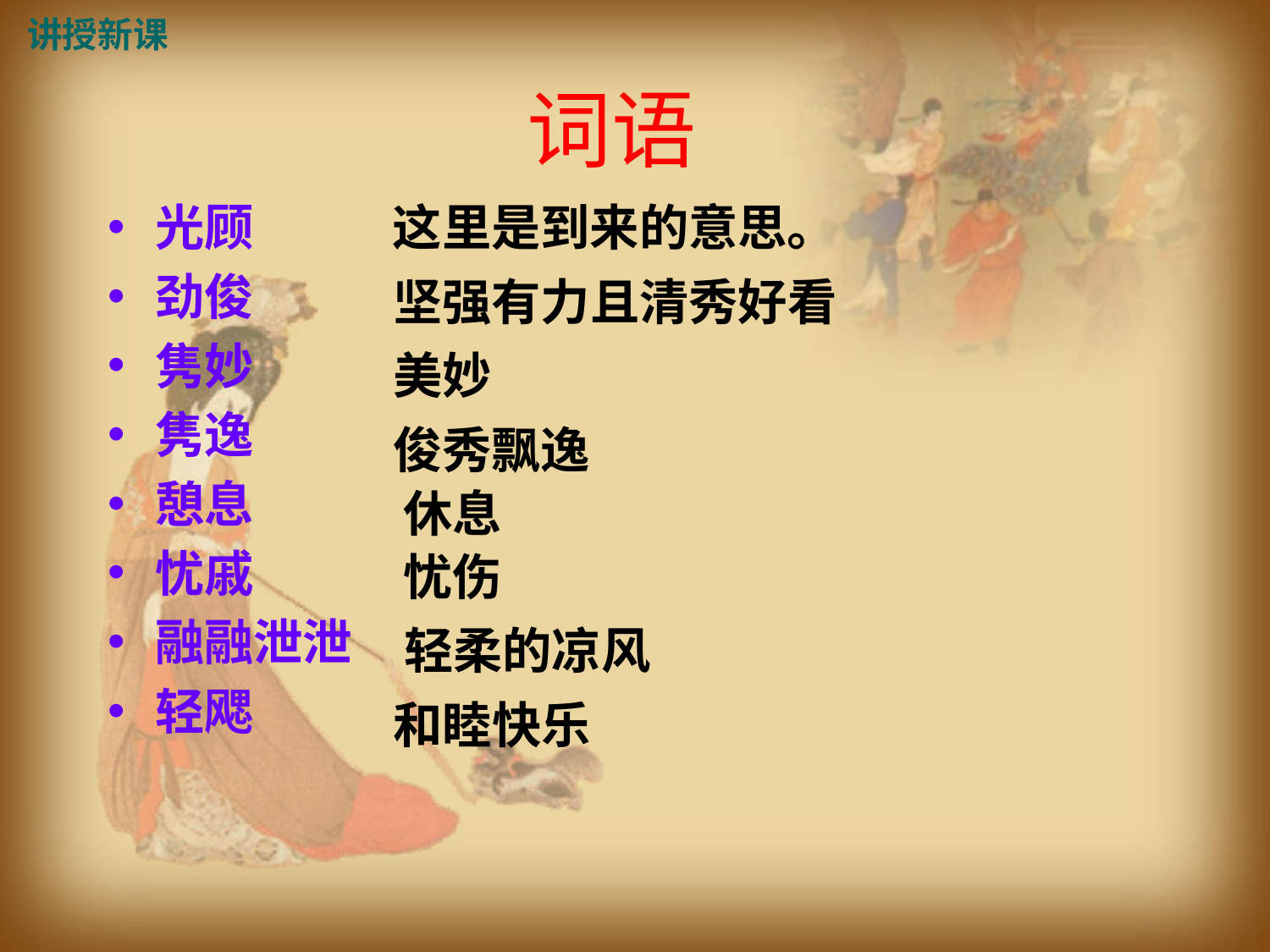

讲授新课
词语
光顾
劲俊
隽妙
隽逸
憩息
忧戚
融融泄泄
轻飔

这里是到来的意思。

坚强有力且清秀好看
美妙
俊秀飘逸
休息
忧伤
轻柔的凉风
和睦快乐